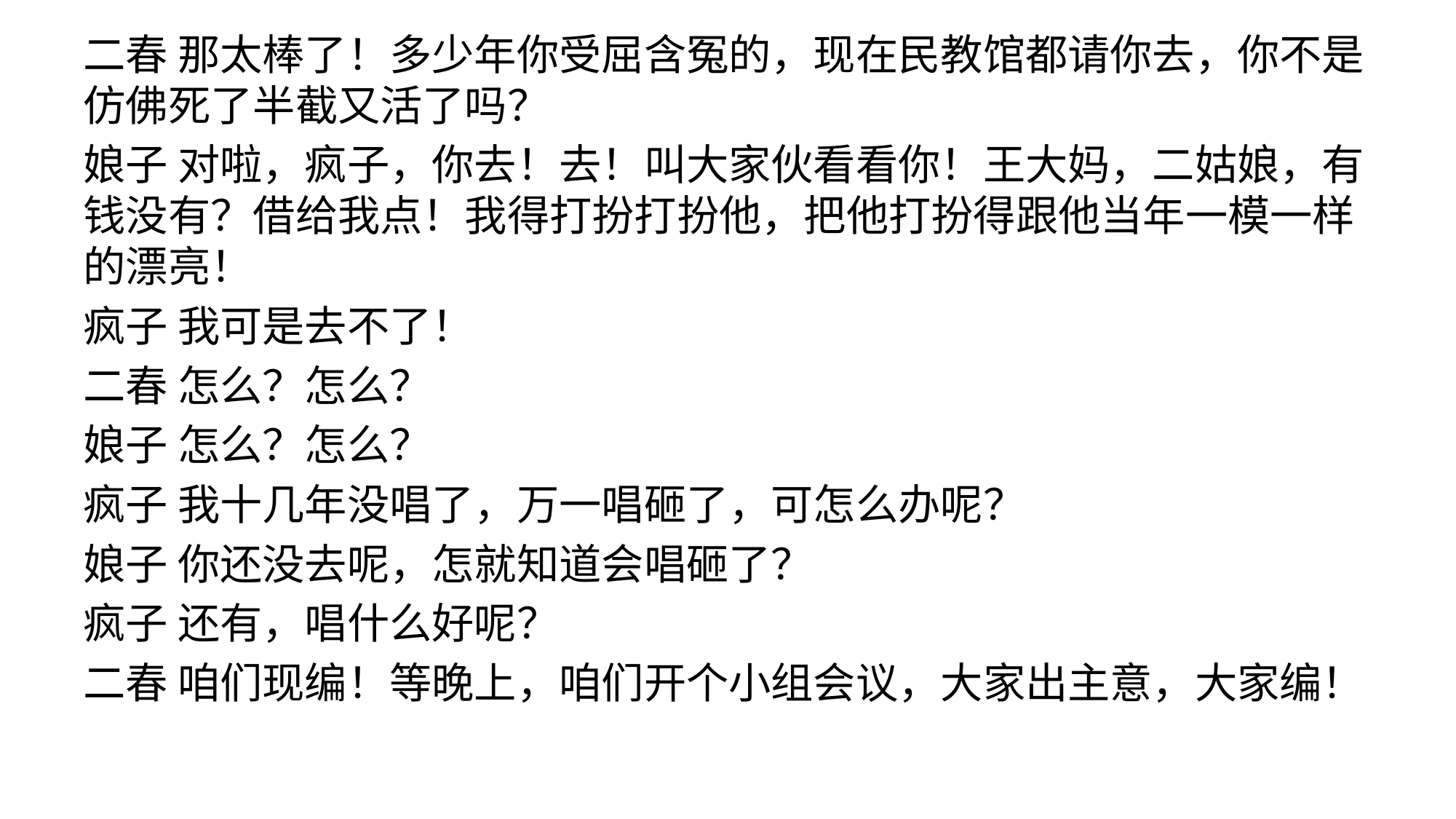

二春 那太棒了！多少年你受屈含冤的，现在民教馆都请你去，你不是仿佛死了半截又活了吗？
娘子 对啦，疯子，你去！去！叫大家伙看看你！王大妈，二姑娘，有钱没有？借给我点！我得打扮打扮他，把他打扮得跟他当年一模一样的漂亮！
疯子 我可是去不了！
二春 怎么？怎么？
娘子 怎么？怎么？
疯子 我十几年没唱了，万一唱砸了，可怎么办呢？
娘子 你还没去呢，怎就知道会唱砸了？
疯子 还有，唱什么好呢？
二春 咱们现编！等晚上，咱们开个小组会议，大家出主意，大家编！